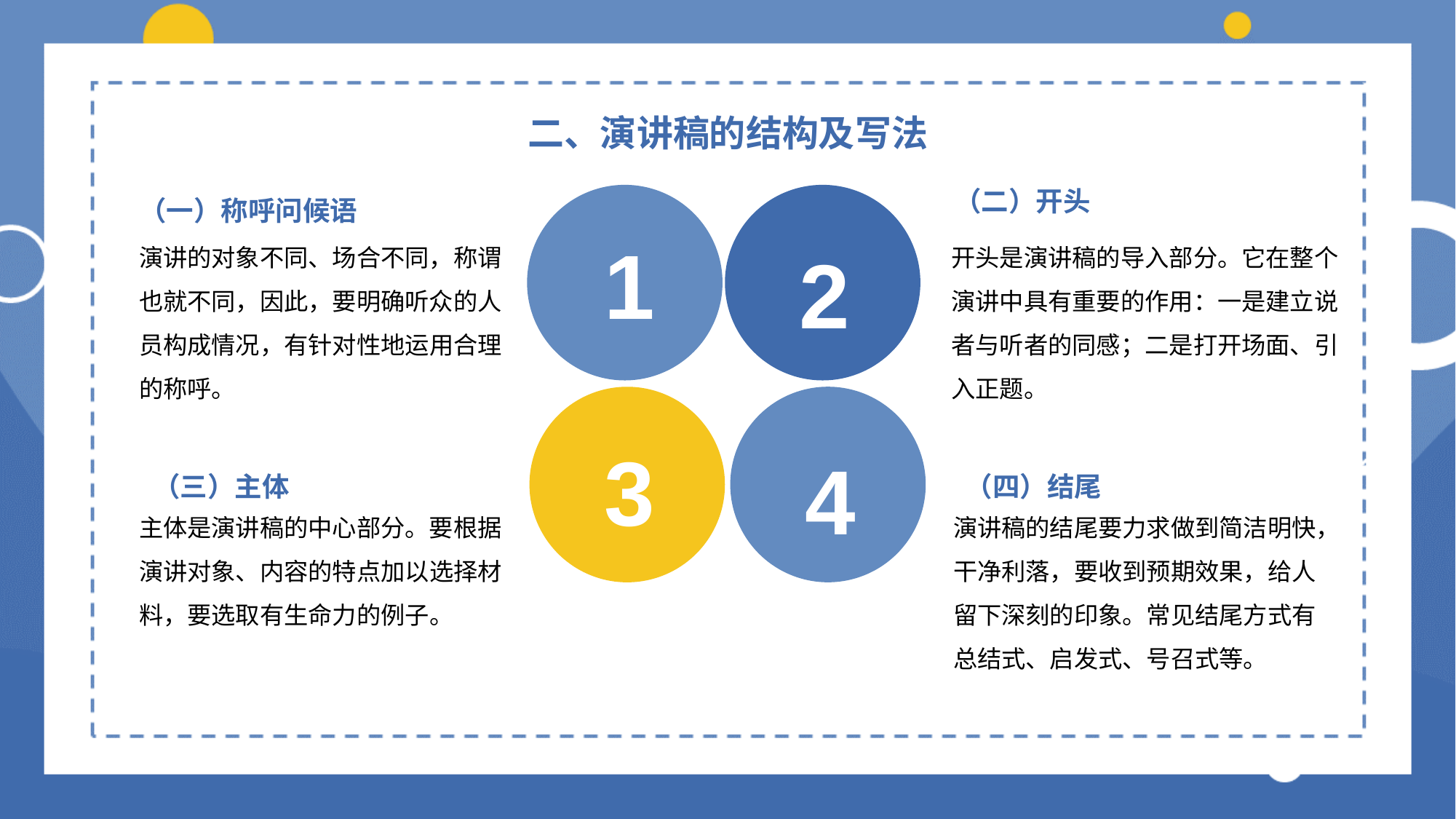

二、演讲稿的结构及写法
（二）开头

1

2
（一）称呼问候语
开头是演讲稿的导入部分。它在整个演讲中具有重要的作用：一是建立说者与听者的同感；二是打开场面、引入正题。
演讲的对象不同、场合不同，称谓也就不同，因此，要明确听众的人员构成情况，有针对性地运用合理的称呼。

4

3
（三）主体
（四）结尾
主体是演讲稿的中心部分。要根据演讲对象、内容的特点加以选择材料，要选取有生命力的例子。
演讲稿的结尾要力求做到简洁明快，干净利落，要收到预期效果，给人留下深刻的印象。常见结尾方式有总结式、启发式、号召式等。